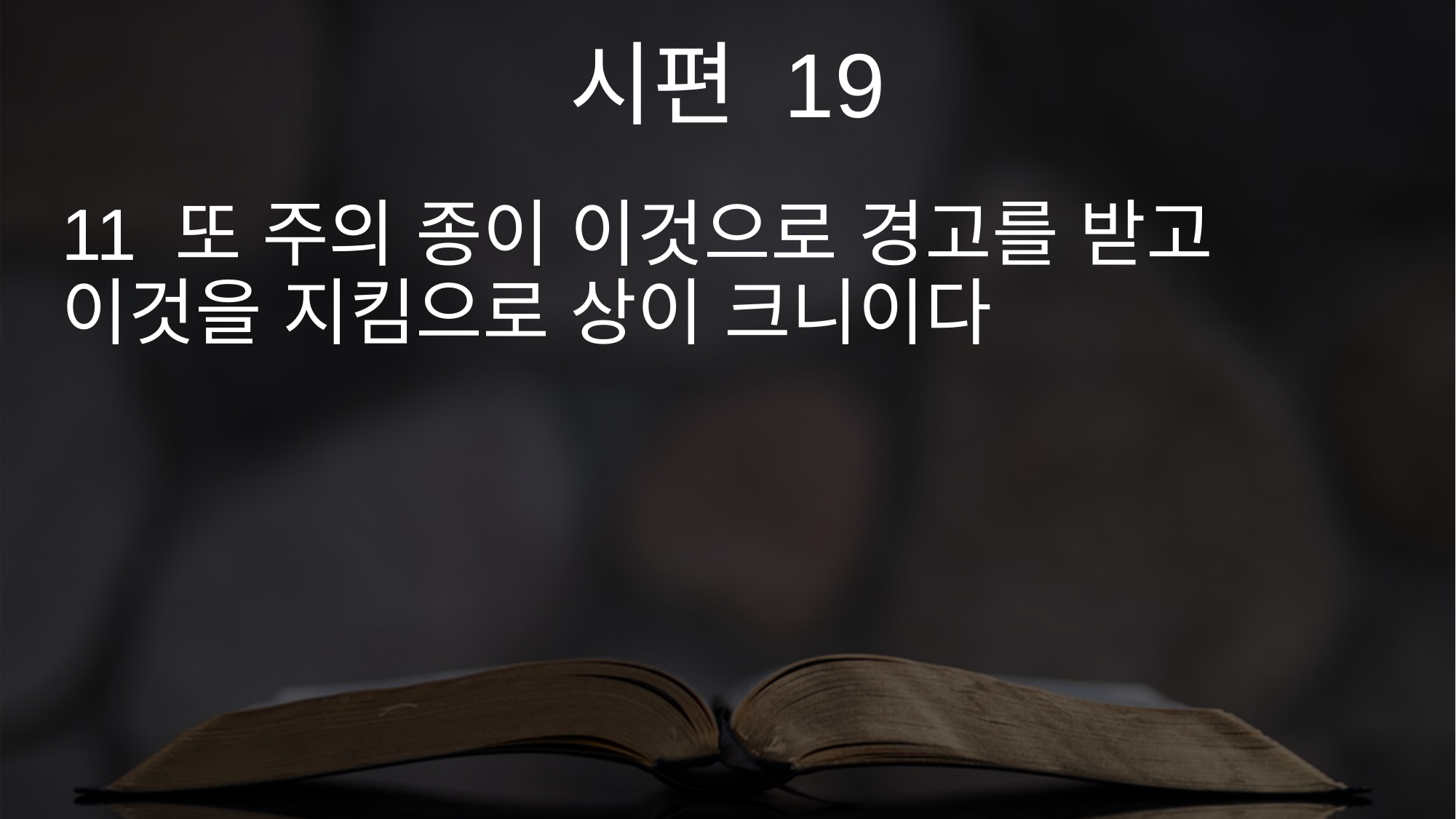

시편 19
11 또 주의 종이 이것으로 경고를 받고 이것을 지킴으로 상이 크니이다